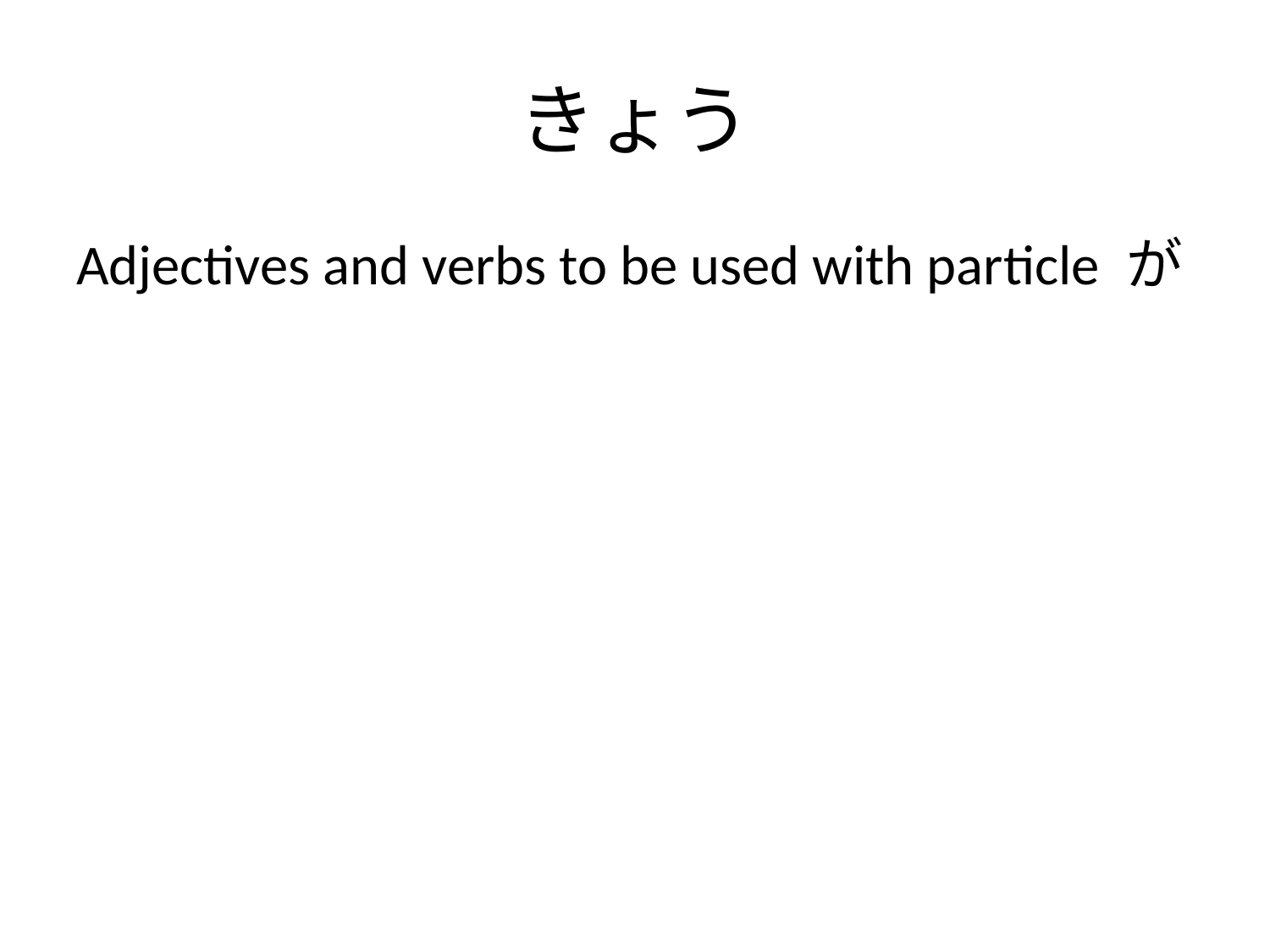

# きょう
Adjectives and verbs to be used with particle が